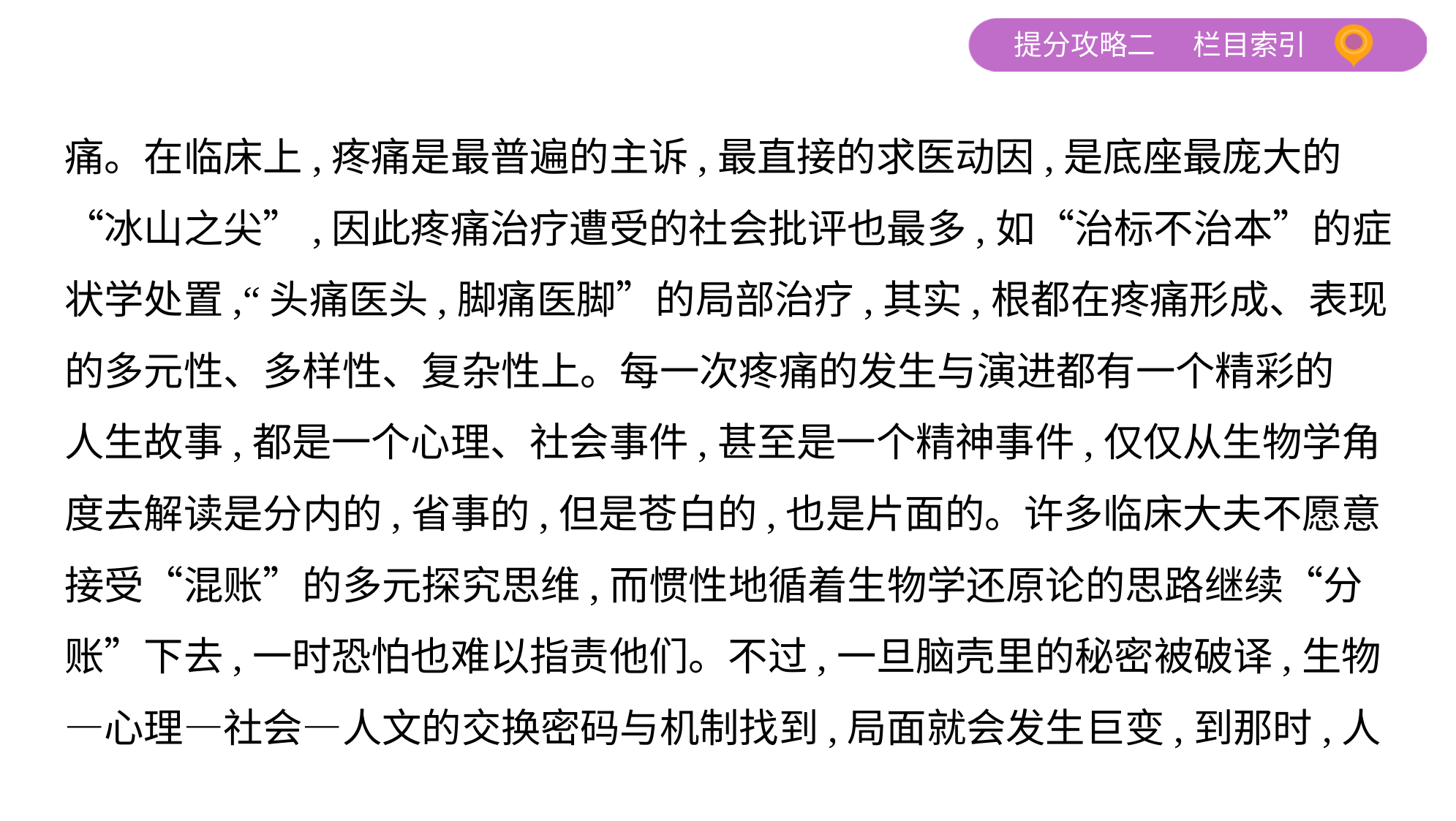

痛。在临床上,疼痛是最普遍的主诉,最直接的求医动因,是底座最庞大的
“冰山之尖”,因此疼痛治疗遭受的社会批评也最多,如“治标不治本”的症
状学处置,“头痛医头,脚痛医脚”的局部治疗,其实,根都在疼痛形成、表现
的多元性、多样性、复杂性上。每一次疼痛的发生与演进都有一个精彩的
人生故事,都是一个心理、社会事件,甚至是一个精神事件,仅仅从生物学角
度去解读是分内的,省事的,但是苍白的,也是片面的。许多临床大夫不愿意
接受“混账”的多元探究思维,而惯性地循着生物学还原论的思路继续“分
账”下去,一时恐怕也难以指责他们。不过,一旦脑壳里的秘密被破译,生物
—心理—社会—人文的交换密码与机制找到,局面就会发生巨变,到那时,人